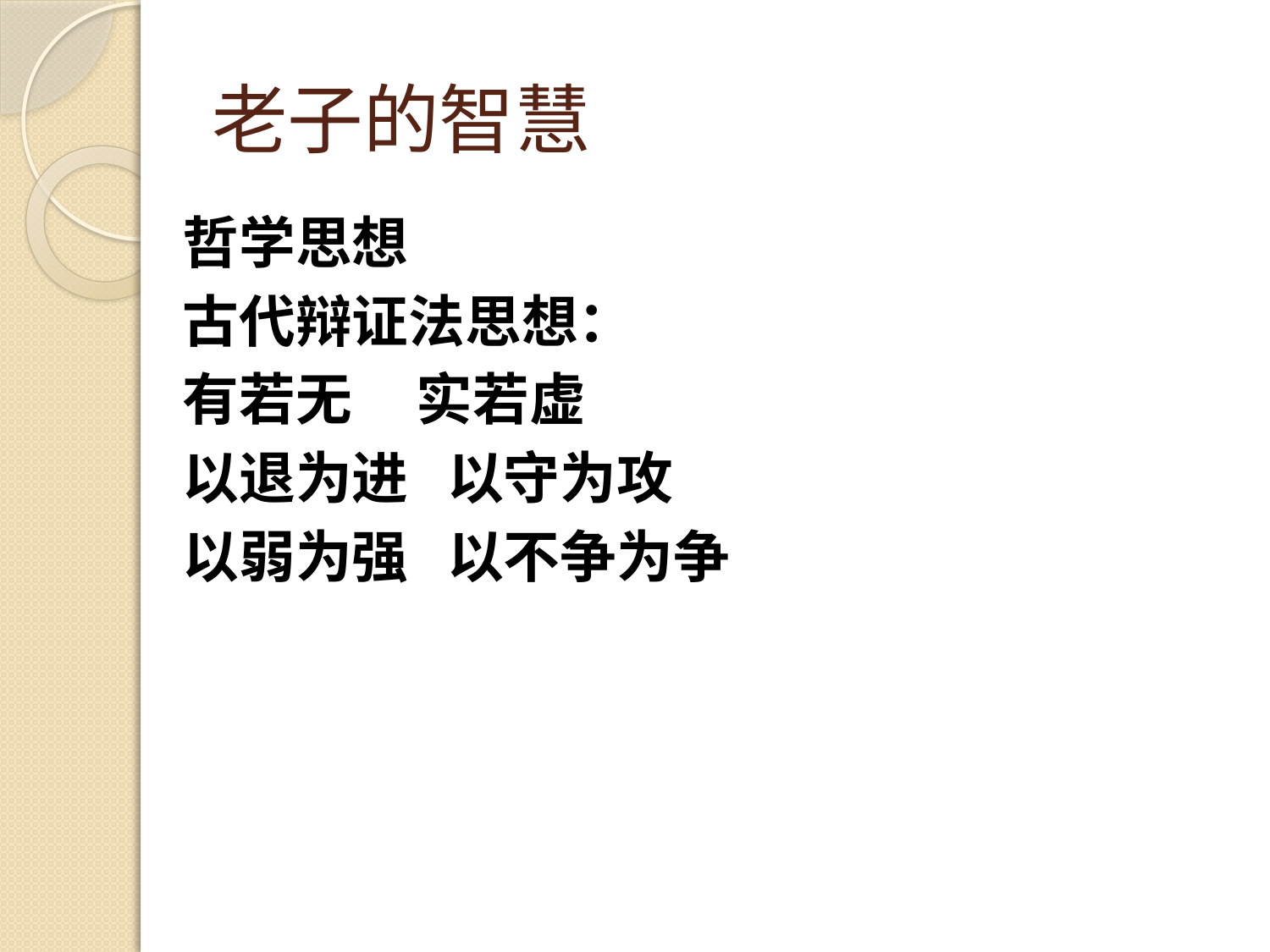

# 老子的智慧
哲学思想
古代辩证法思想：
有若无     实若虚
以退为进   以守为攻
以弱为强   以不争为争